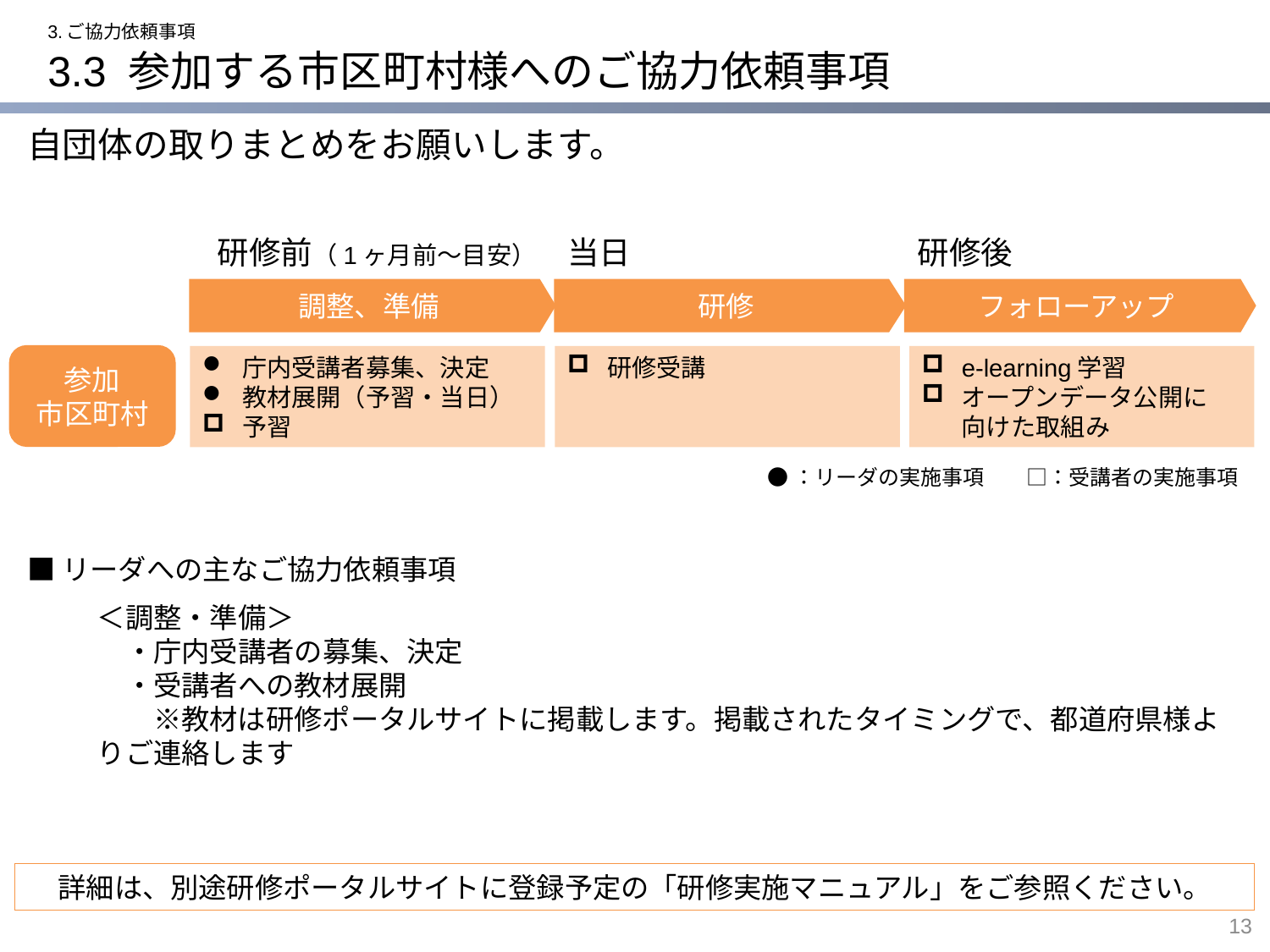

3.ご協力依頼事項
# 3.3 参加する市区町村様へのご協力依頼事項
自団体の取りまとめをお願いします。
研修前（1ヶ月前～目安）
当日
研修後
調整、準備
研修
フォローアップ
参加
市区町村
庁内受講者募集、決定
教材展開（予習・当日）
予習
研修受講

e-learning学習
オープンデータ公開に
向けた取組み
●：リーダの実施事項　　□：受講者の実施事項
■リーダへの主なご協力依頼事項
＜調整・準備＞
　・庁内受講者の募集、決定
　・受講者への教材展開
　　※教材は研修ポータルサイトに掲載します。掲載されたタイミングで、都道府県様よりご連絡します
詳細は、別途研修ポータルサイトに登録予定の「研修実施マニュアル」をご参照ください。
13